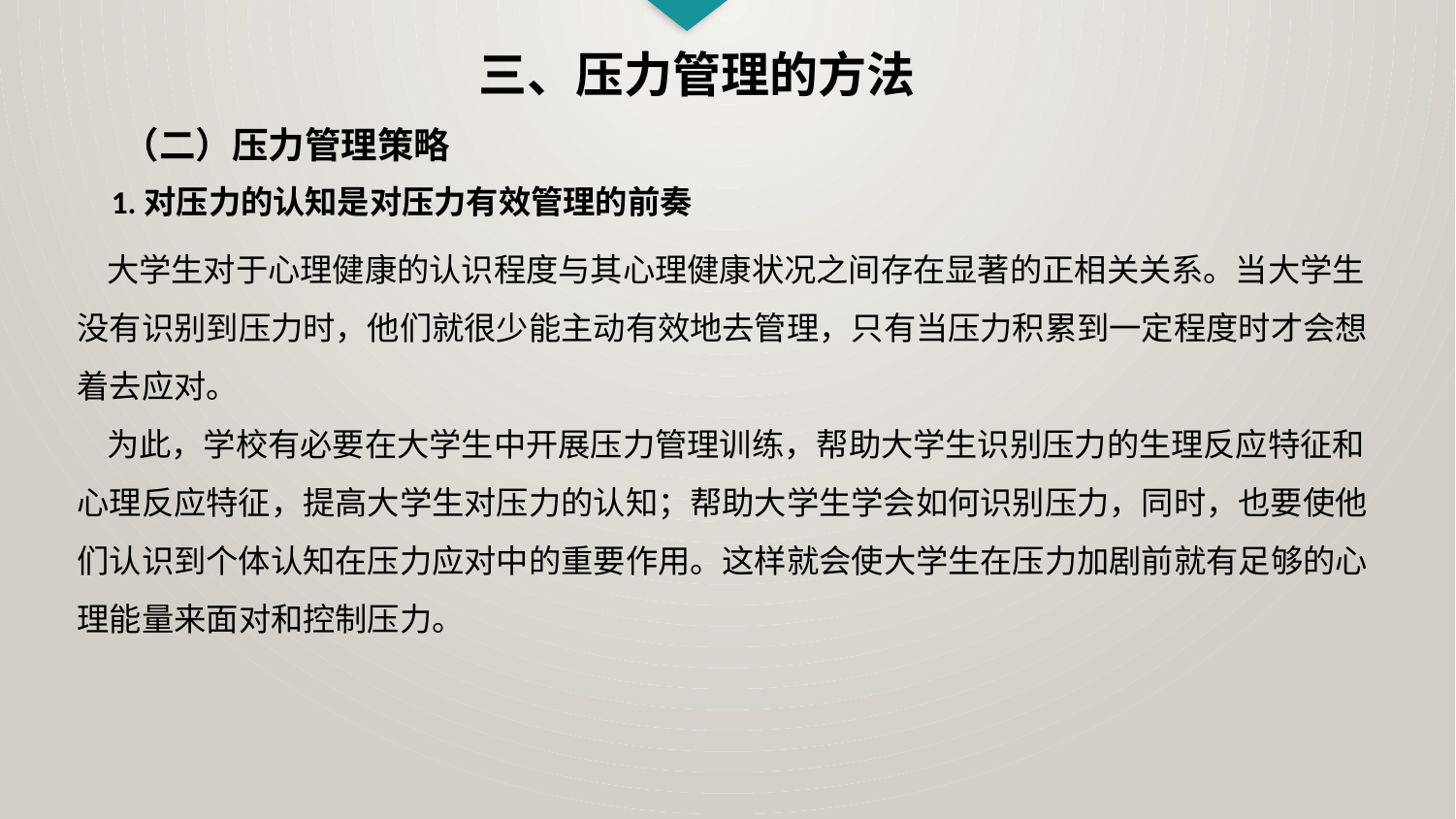

三、压力管理的方法
（二）压力管理策略
1.对压力的认知是对压力有效管理的前奏
   大学生对于心理健康的认识程度与其心理健康状况之间存在显著的正相关关系。当大学生没有识别到压力时，他们就很少能主动有效地去管理，只有当压力积累到一定程度时才会想着去应对。
   为此，学校有必要在大学生中开展压力管理训练，帮助大学生识别压力的生理反应特征和心理反应特征，提高大学生对压力的认知；帮助大学生学会如何识别压力，同时，也要使他们认识到个体认知在压力应对中的重要作用。这样就会使大学生在压力加剧前就有足够的心理能量来面对和控制压力。
37